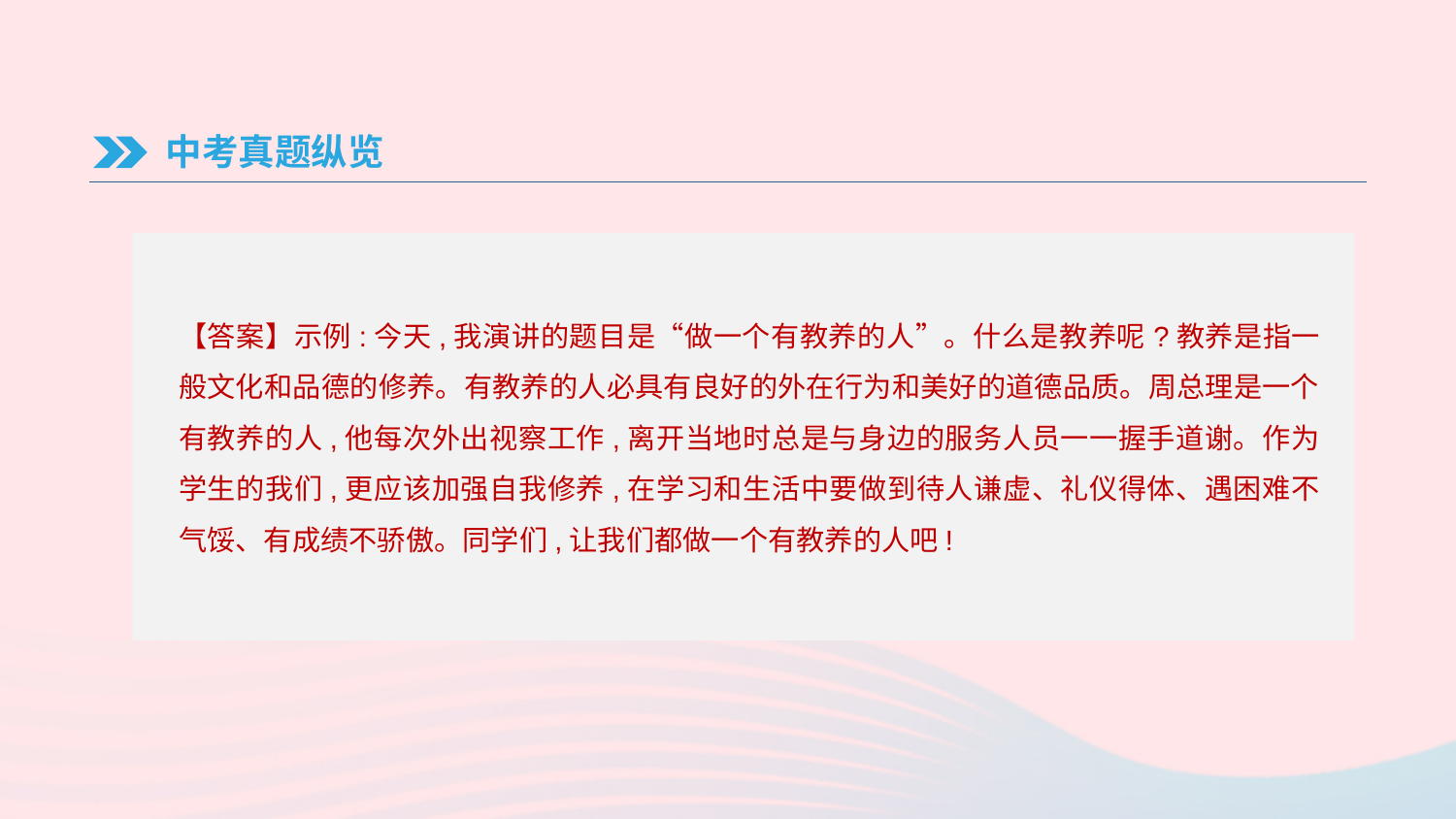

中考真题纵览

【答案】示例:今天,我演讲的题目是“做一个有教养的人”。什么是教养呢?教养是指一般文化和品德的修养。有教养的人必具有良好的外在行为和美好的道德品质。周总理是一个有教养的人,他每次外出视察工作,离开当地时总是与身边的服务人员一一握手道谢。作为学生的我们,更应该加强自我修养,在学习和生活中要做到待人谦虚、礼仪得体、遇困难不气馁、有成绩不骄傲。同学们,让我们都做一个有教养的人吧!